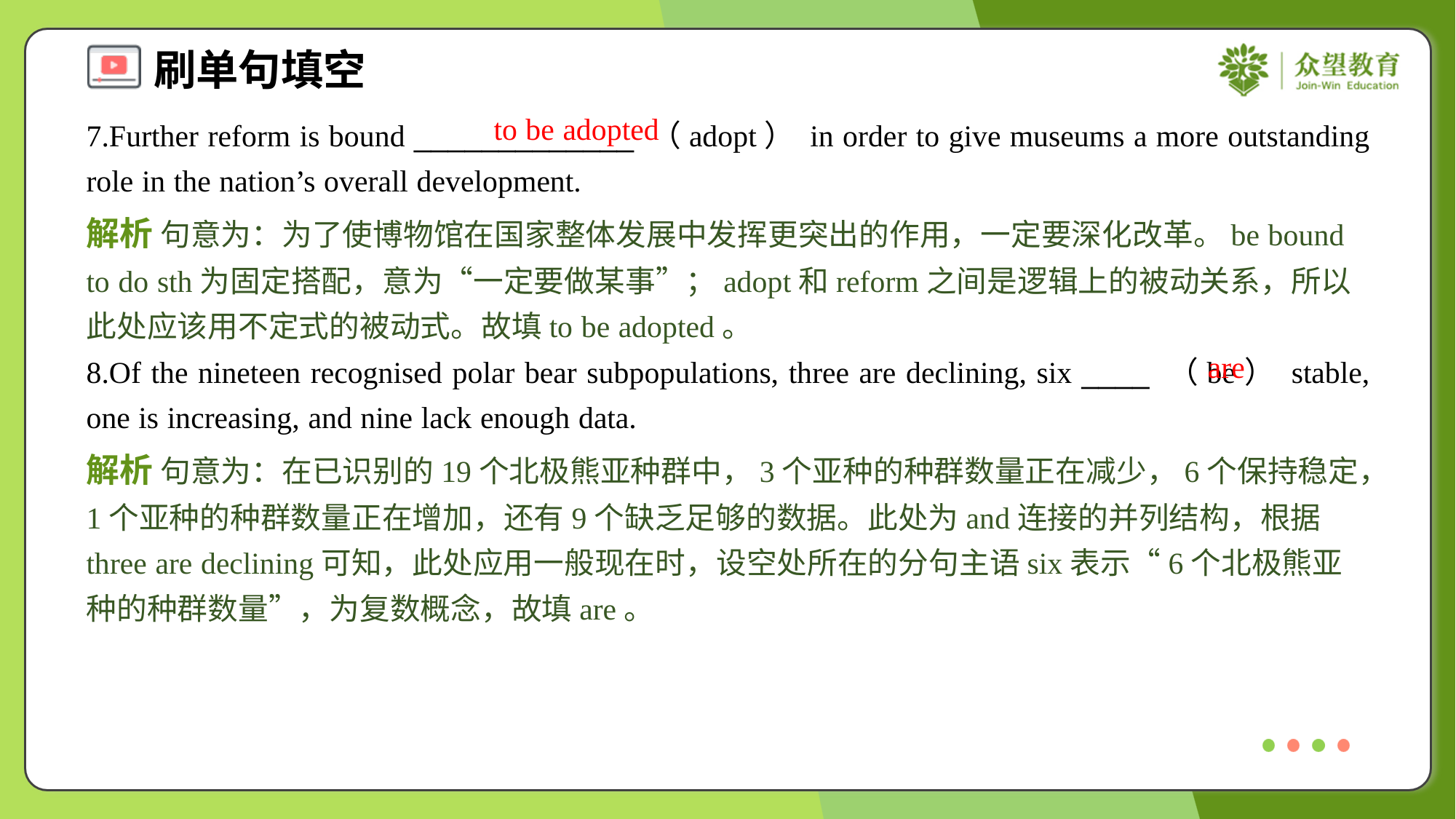

to be adopted
7.Further reform is bound _____________ （adopt） in order to give museums a more outstanding role in the nation’s overall development.
解析 句意为：为了使博物馆在国家整体发展中发挥更突出的作用，一定要深化改革。be bound to do sth为固定搭配，意为“一定要做某事”；adopt和reform之间是逻辑上的被动关系，所以此处应该用不定式的被动式。故填to be adopted。
are
8.Of the nineteen recognised polar bear subpopulations, three are declining, six ____ （be） stable, one is increasing, and nine lack enough data.
解析 句意为：在已识别的19个北极熊亚种群中，3个亚种的种群数量正在减少，6个保持稳定，1个亚种的种群数量正在增加，还有9个缺乏足够的数据。此处为and连接的并列结构，根据three are declining可知，此处应用一般现在时，设空处所在的分句主语six表示“6个北极熊亚种的种群数量”，为复数概念，故填are。